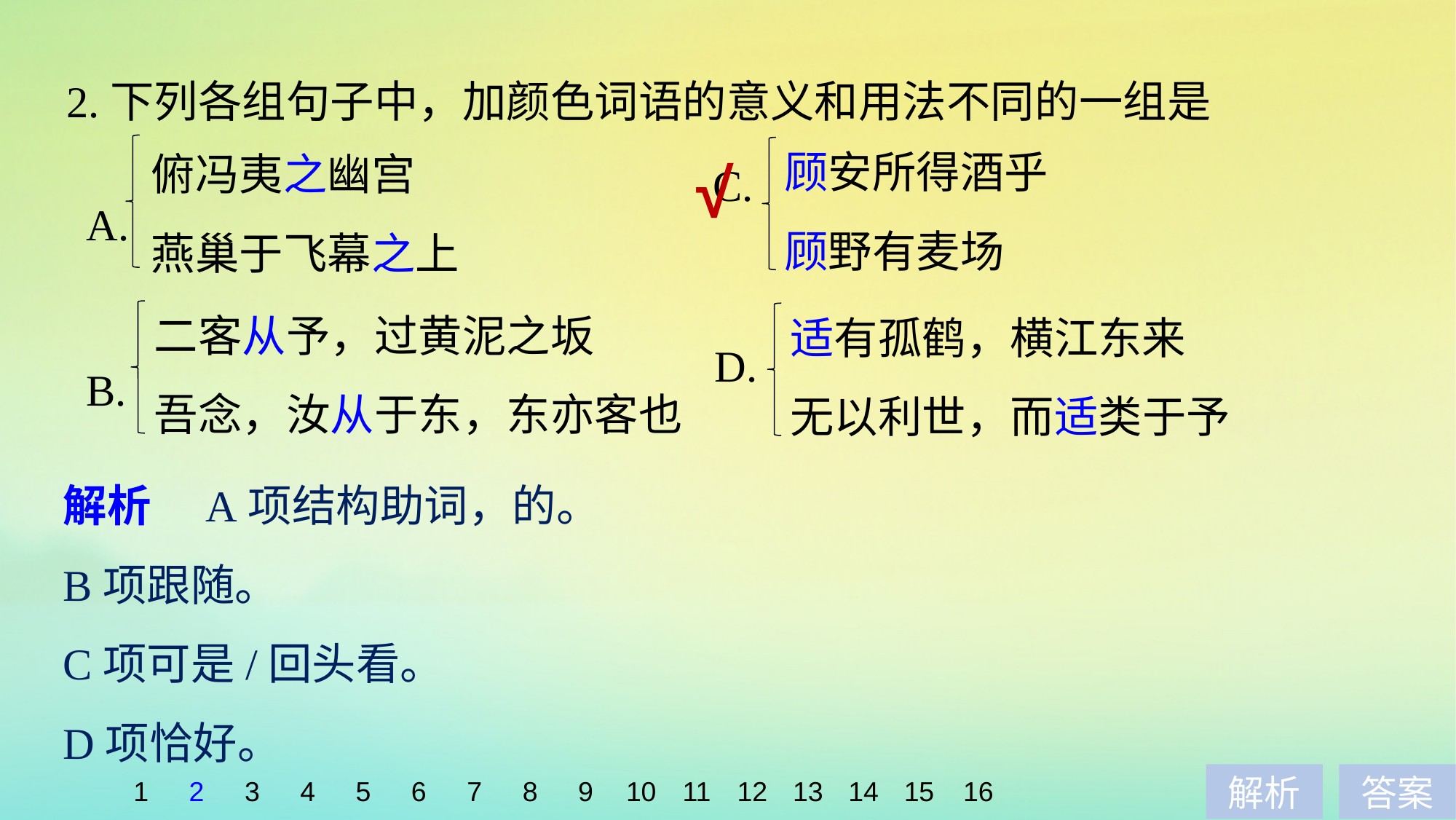

2.下列各组句子中，加颜色词语的意义和用法不同的一组是
顾安所得酒乎
顾野有麦场
俯冯夷之幽宫
燕巢于飞幕之上

√
C.
A.
二客从予，过黄泥之坂
吾念，汝从于东，东亦客也
适有孤鹤，横江东来
无以利世，而适类于予

D.
B.
解析　A项结构助词，的。
B项跟随。
C项可是/回头看。
D项恰好。
1
2
3
4
5
6
7
8
9
10
11
12
13
14
15
16
解析
答案